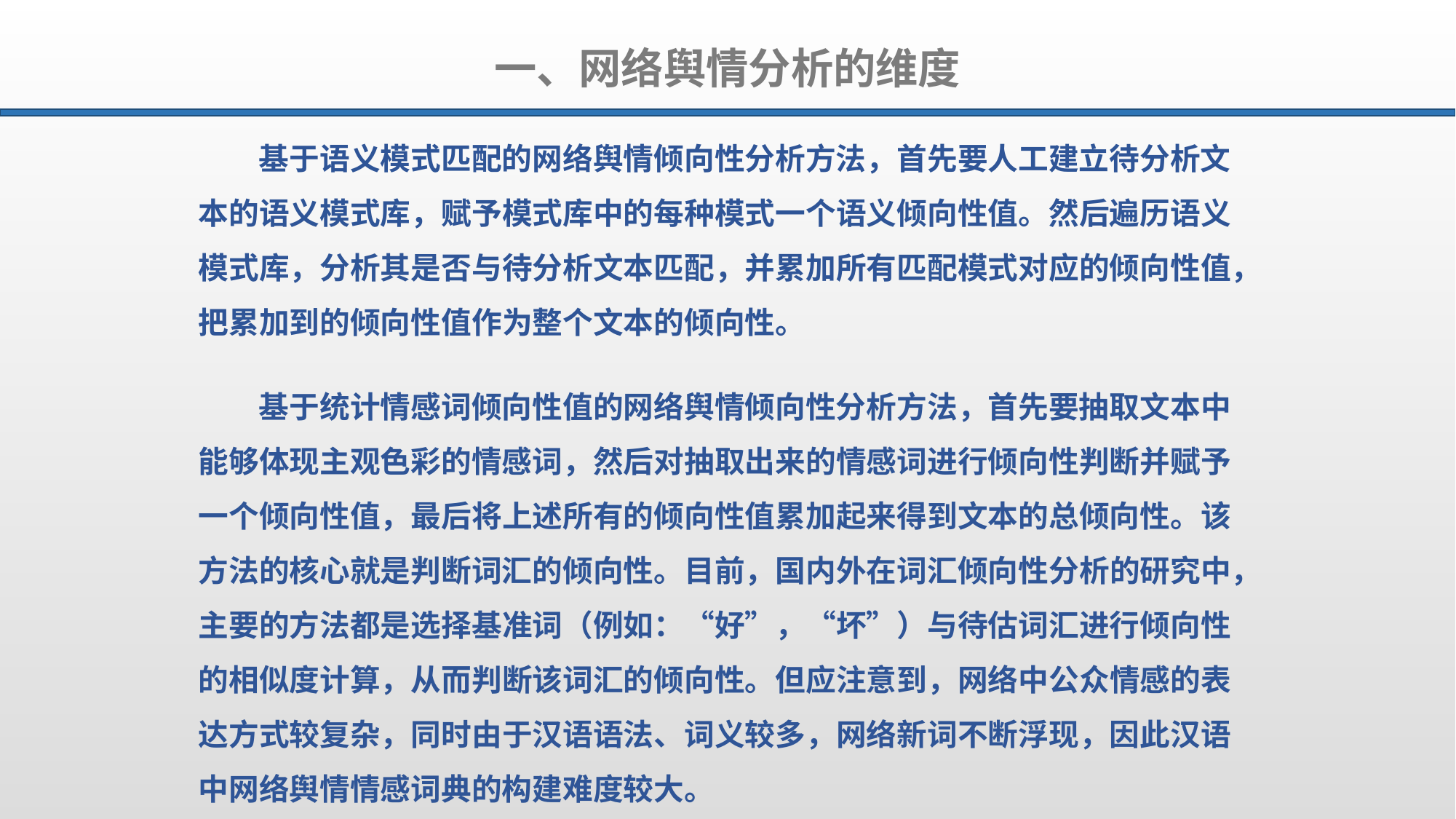

一、网络舆情分析的维度

基于语义模式匹配的网络舆情倾向性分析方法，首先要人工建立待分析文本的语义模式库，赋予模式库中的每种模式一个语义倾向性值。然后遍历语义模式库，分析其是否与待分析文本匹配，并累加所有匹配模式对应的倾向性值，把累加到的倾向性值作为整个文本的倾向性。
基于统计情感词倾向性值的网络舆情倾向性分析方法，首先要抽取文本中能够体现主观色彩的情感词，然后对抽取出来的情感词进行倾向性判断并赋予一个倾向性值，最后将上述所有的倾向性值累加起来得到文本的总倾向性。该方法的核心就是判断词汇的倾向性。目前，国内外在词汇倾向性分析的研究中，主要的方法都是选择基准词（例如：“好”，“坏”）与待估词汇进行倾向性的相似度计算，从而判断该词汇的倾向性。但应注意到，网络中公众情感的表达方式较复杂，同时由于汉语语法、词义较多，网络新词不断浮现，因此汉语中网络舆情情感词典的构建难度较大。